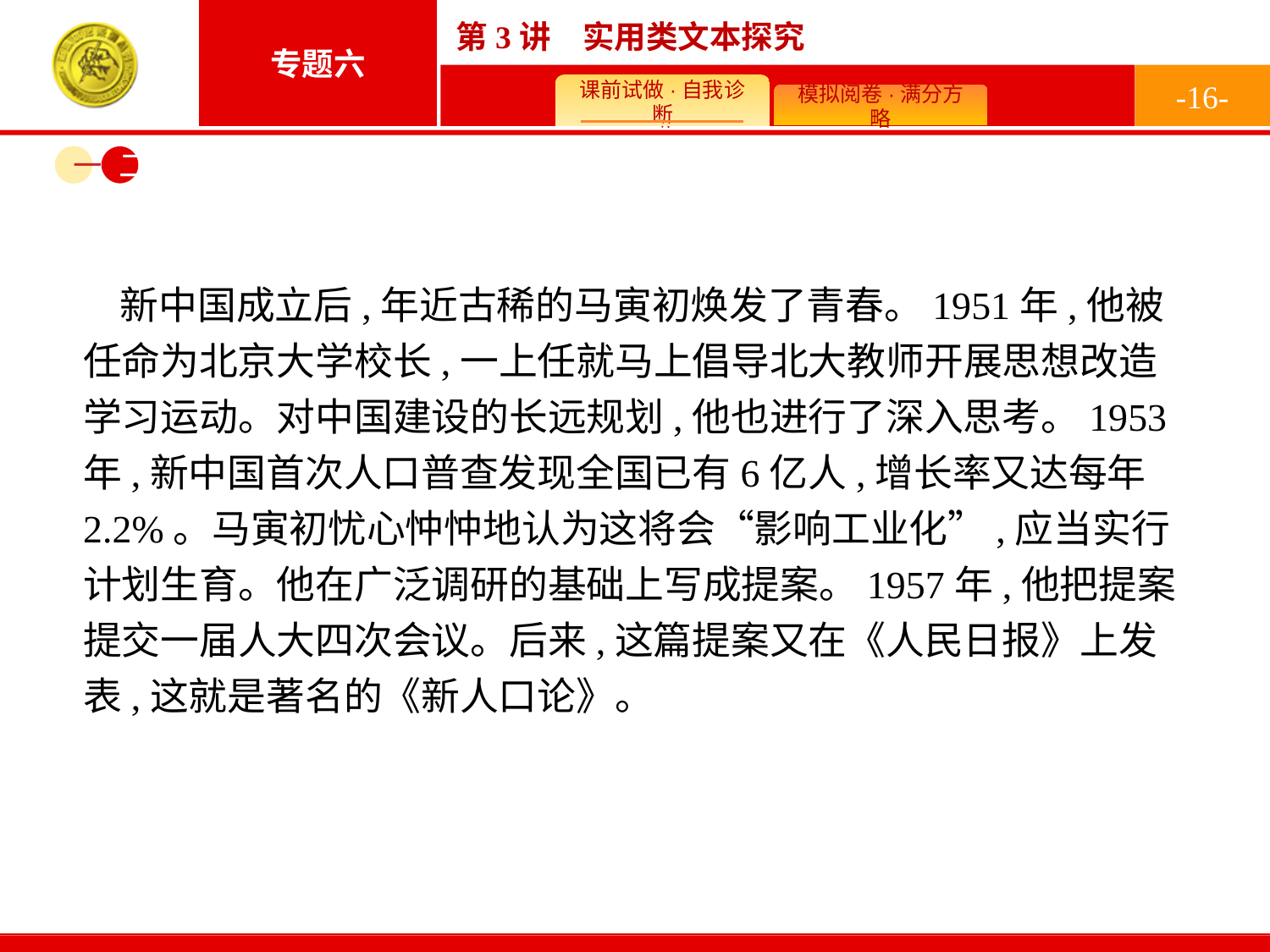

-16-
一
二
新中国成立后,年近古稀的马寅初焕发了青春。1951年,他被任命为北京大学校长,一上任就马上倡导北大教师开展思想改造学习运动。对中国建设的长远规划,他也进行了深入思考。1953年,新中国首次人口普查发现全国已有6亿人,增长率又达每年2.2%。马寅初忧心忡忡地认为这将会“影响工业化”,应当实行计划生育。他在广泛调研的基础上写成提案。1957年,他把提案提交一届人大四次会议。后来,这篇提案又在《人民日报》上发表,这就是著名的《新人口论》。